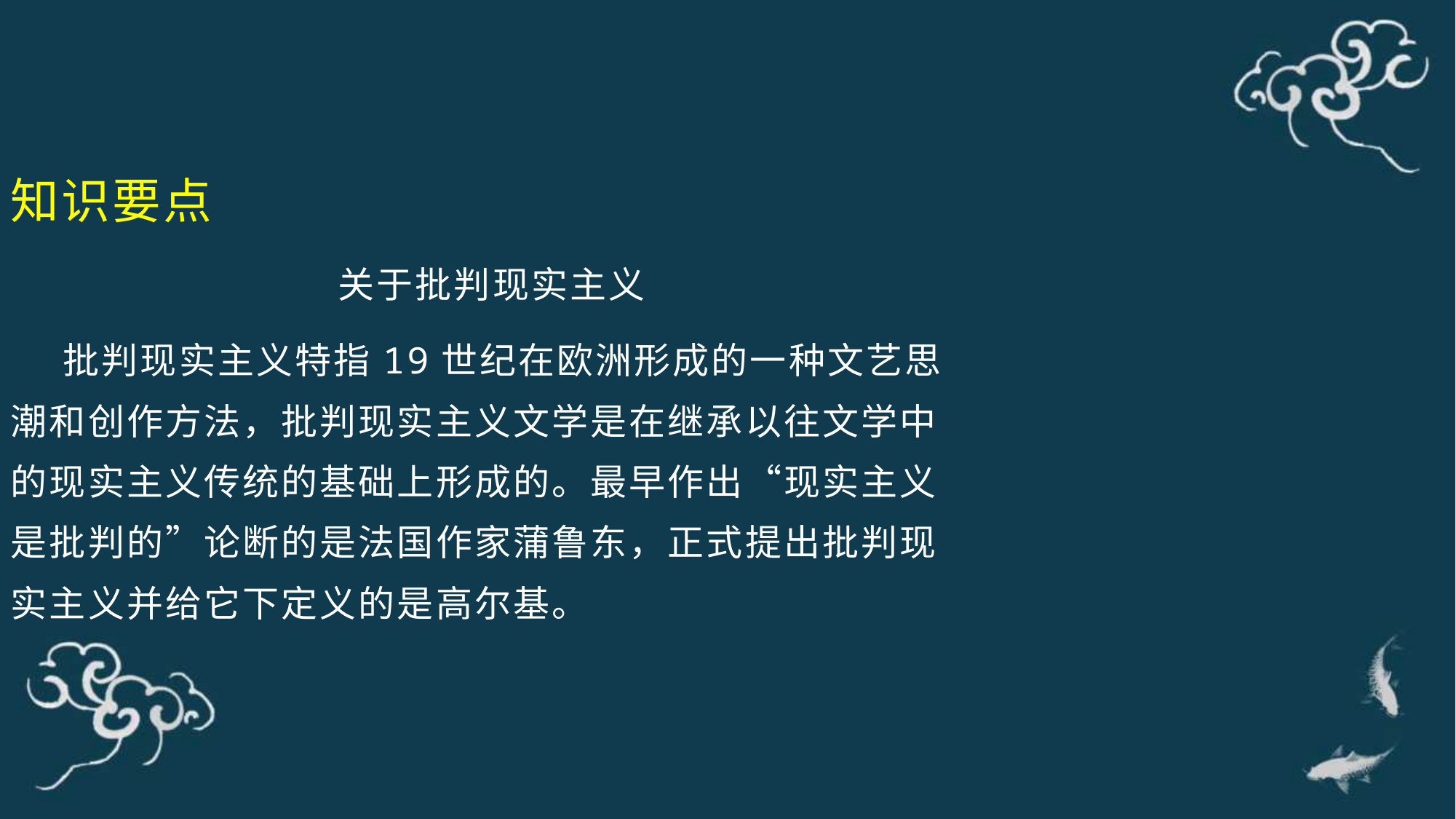

知识要点
关于批判现实主义
    批判现实主义特指19世纪在欧洲形成的一种文艺思潮和创作方法，批判现实主义文学是在继承以往文学中的现实主义传统的基础上形成的。最早作出“现实主义是批判的”论断的是法国作家蒲鲁东，正式提出批判现实主义并给它下定义的是高尔基。